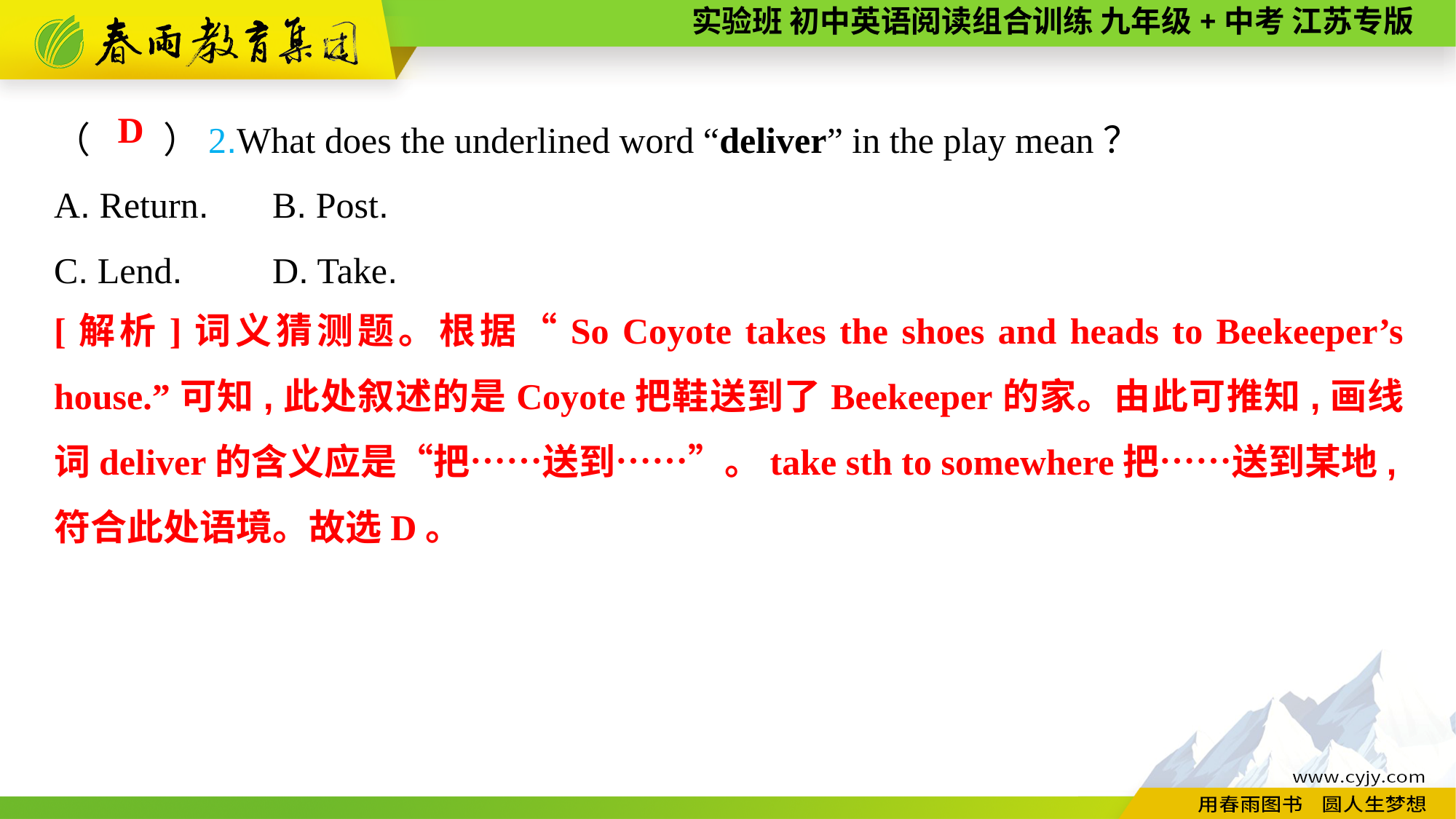

（　　）2.What does the underlined word “deliver” in the play mean？
A. Return.	B. Post.
C. Lend.	D. Take.
D
[解析]词义猜测题。根据“So Coyote takes the shoes and heads to Beekeeper’s house.”可知,此处叙述的是Coyote把鞋送到了Beekeeper的家。由此可推知,画线词deliver的含义应是“把……送到……”。take sth to somewhere把……送到某地,符合此处语境。故选D。